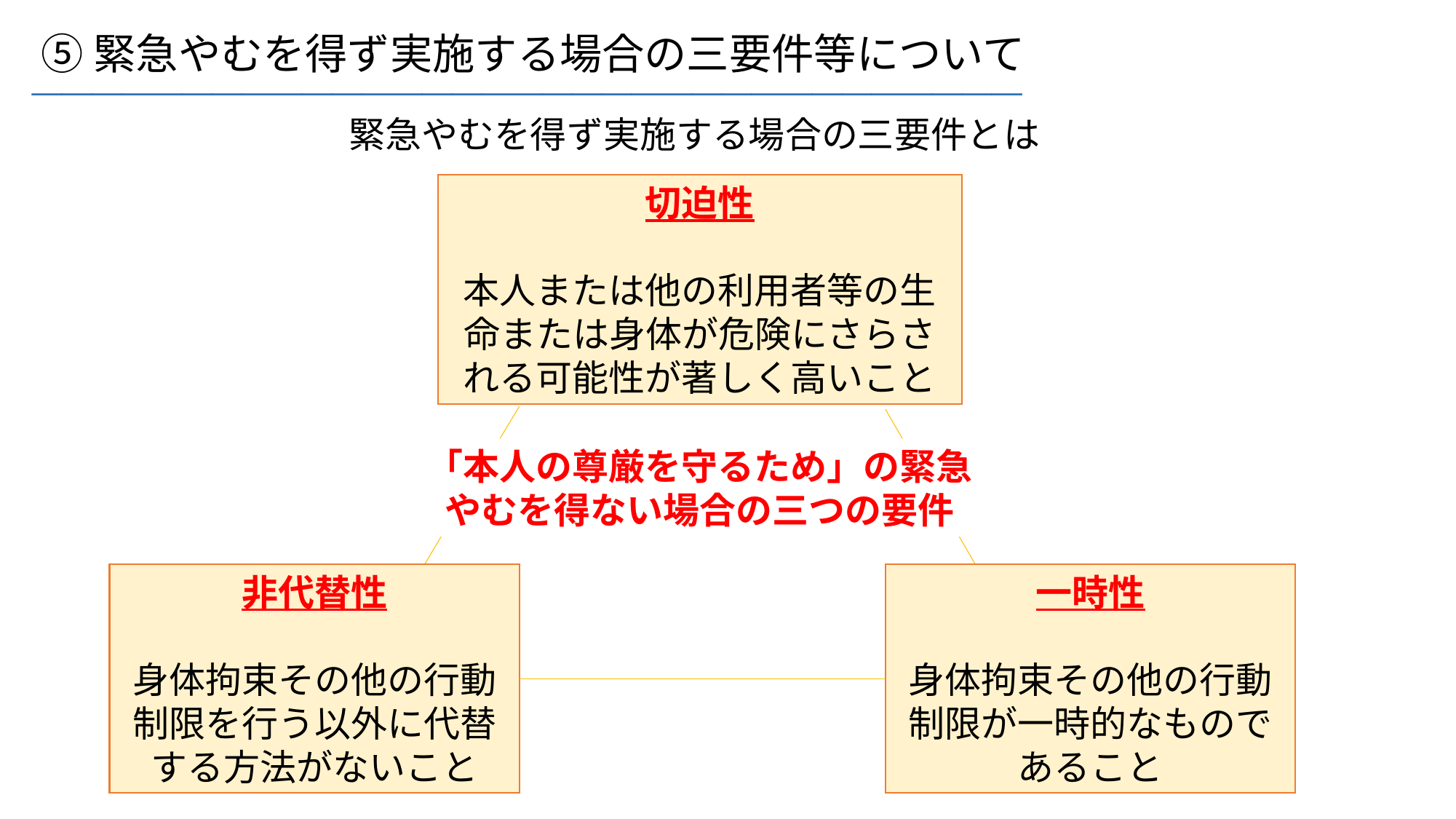

_________________________________
⑤緊急やむを得ず実施する場合の三要件等について
緊急やむを得ず実施する場合の三要件とは
切迫性

本人または他の利用者等の生命または身体が危険にさらされる可能性が著しく高いこと
「本人の尊厳を守るため」の緊急やむを得ない場合の三つの要件
非代替性

身体拘束その他の行動制限を行う以外に代替する方法がないこと
一時性

身体拘束その他の行動制限が一時的なものであること